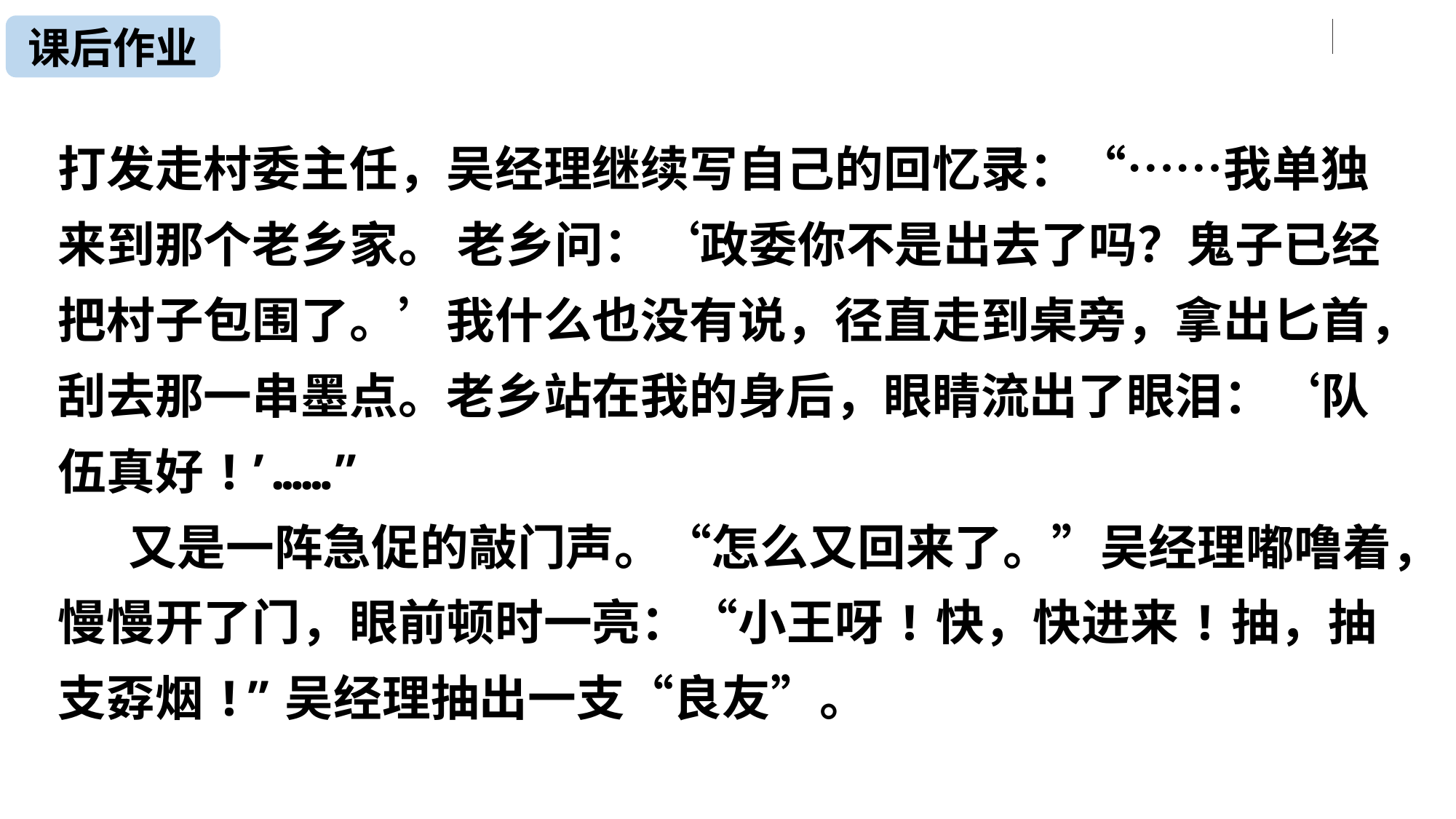

课后作业
打发走村委主任，吴经理继续写自己的回忆录：“……我单独来到那个老乡家。 老乡问：‘政委你不是出去了吗？鬼子已经把村子包围了。’我什么也没有说，径直走到桌旁，拿出匕首，刮去那一串墨点。老乡站在我的身后，眼睛流出了眼泪：‘队伍真好!’……”
　  又是一阵急促的敲门声。“怎么又回来了。”吴经理嘟噜着，慢慢开了门，眼前顿时一亮：“小王呀!快，快进来!抽，抽支孬烟!”吴经理抽出一支“良友”。